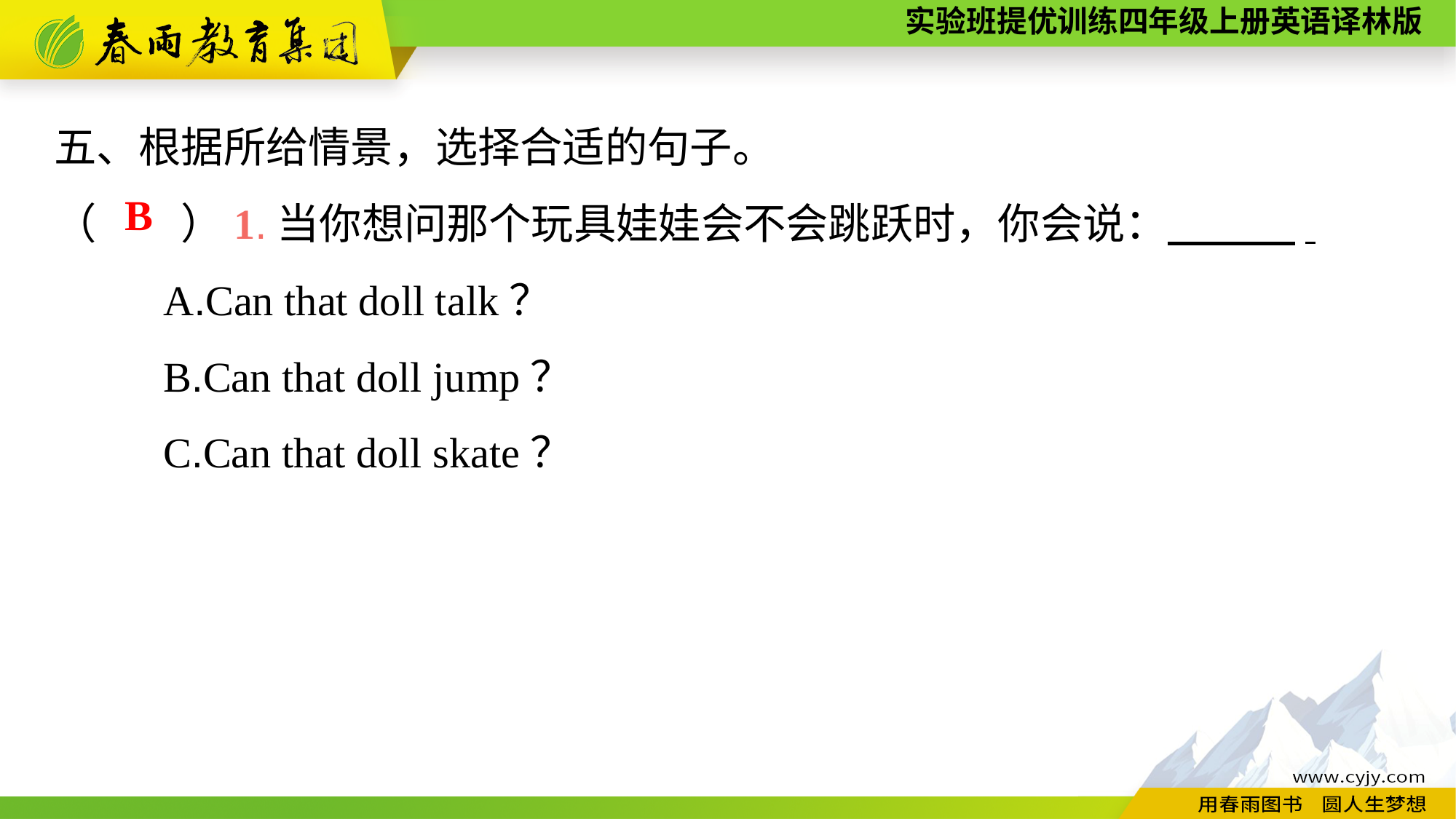

五、根据所给情景，选择合适的句子。
（　　）1.当你想问那个玩具娃娃会不会跳跃时，你会说：　　　.
	A.Can that doll talk？
	B.Can that doll jump？
	C.Can that doll skate？
B